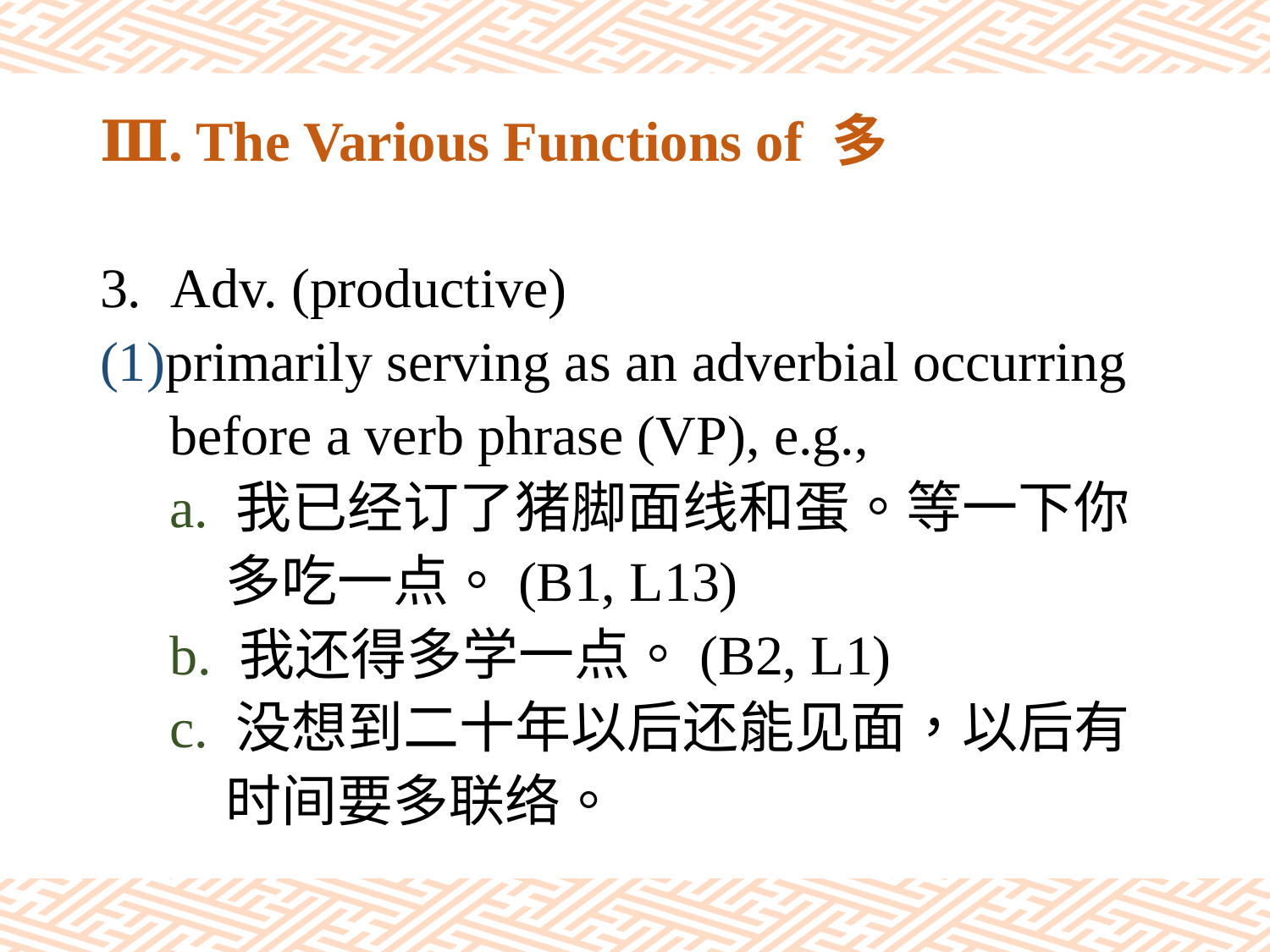

# Ⅲ. The Various Functions of 多
Adv. (productive)
(1)primarily serving as an adverbial occurring
     before a verb phrase (VP), e.g.,
     a. 我已经订了猪脚面线和蛋。等一下你
         多吃一点。(B1, L13)
     b. 我还得多学一点。(B2, L1)
     c. 没想到二十年以后还能见面，以后有
         时间要多联络。